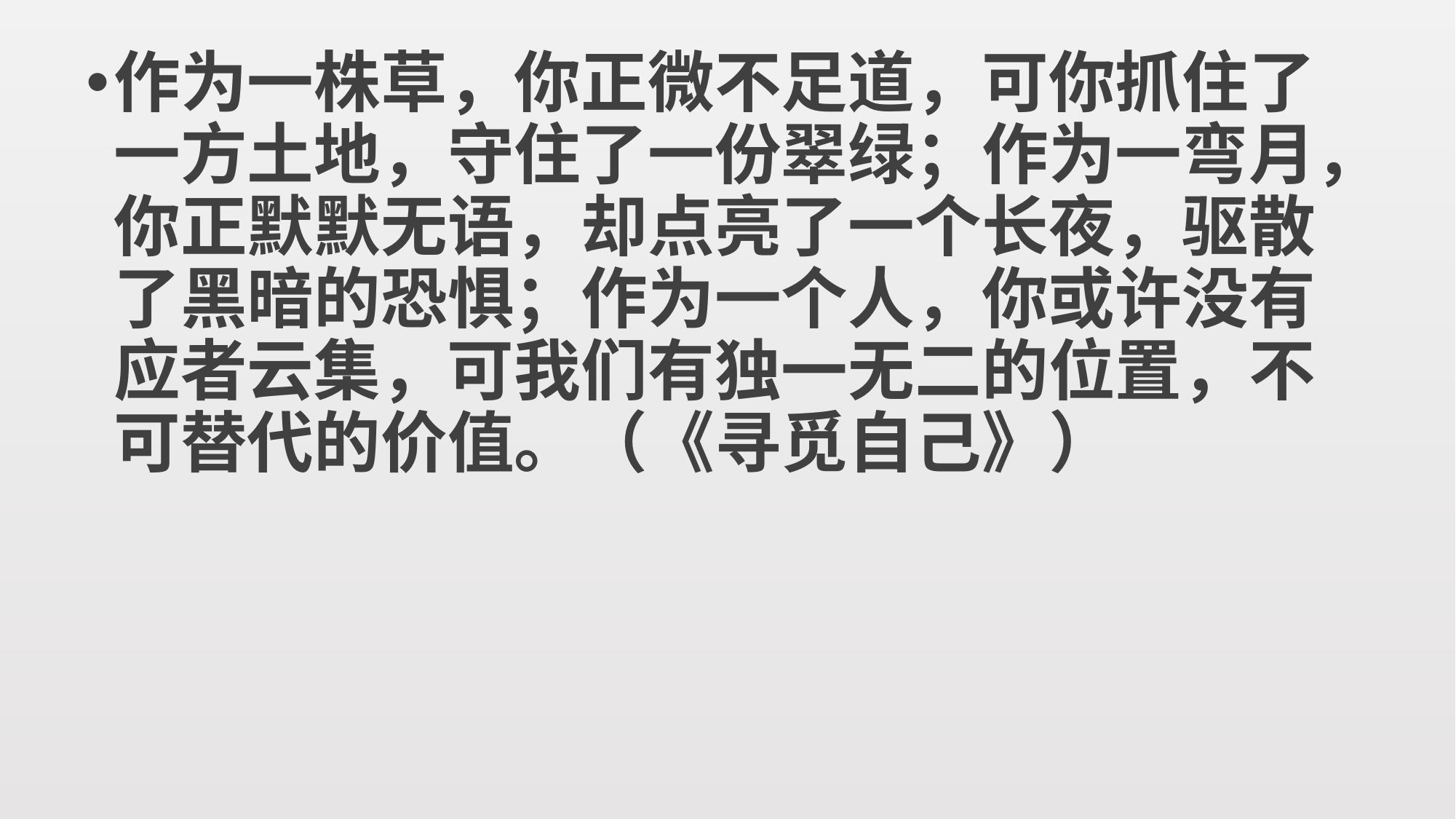

作为一株草，你正微不足道，可你抓住了一方土地，守住了一份翠绿；作为一弯月，你正默默无语，却点亮了一个长夜，驱散了黑暗的恐惧；作为一个人，你或许没有应者云集，可我们有独一无二的位置，不可替代的价值。（《寻觅自己》）